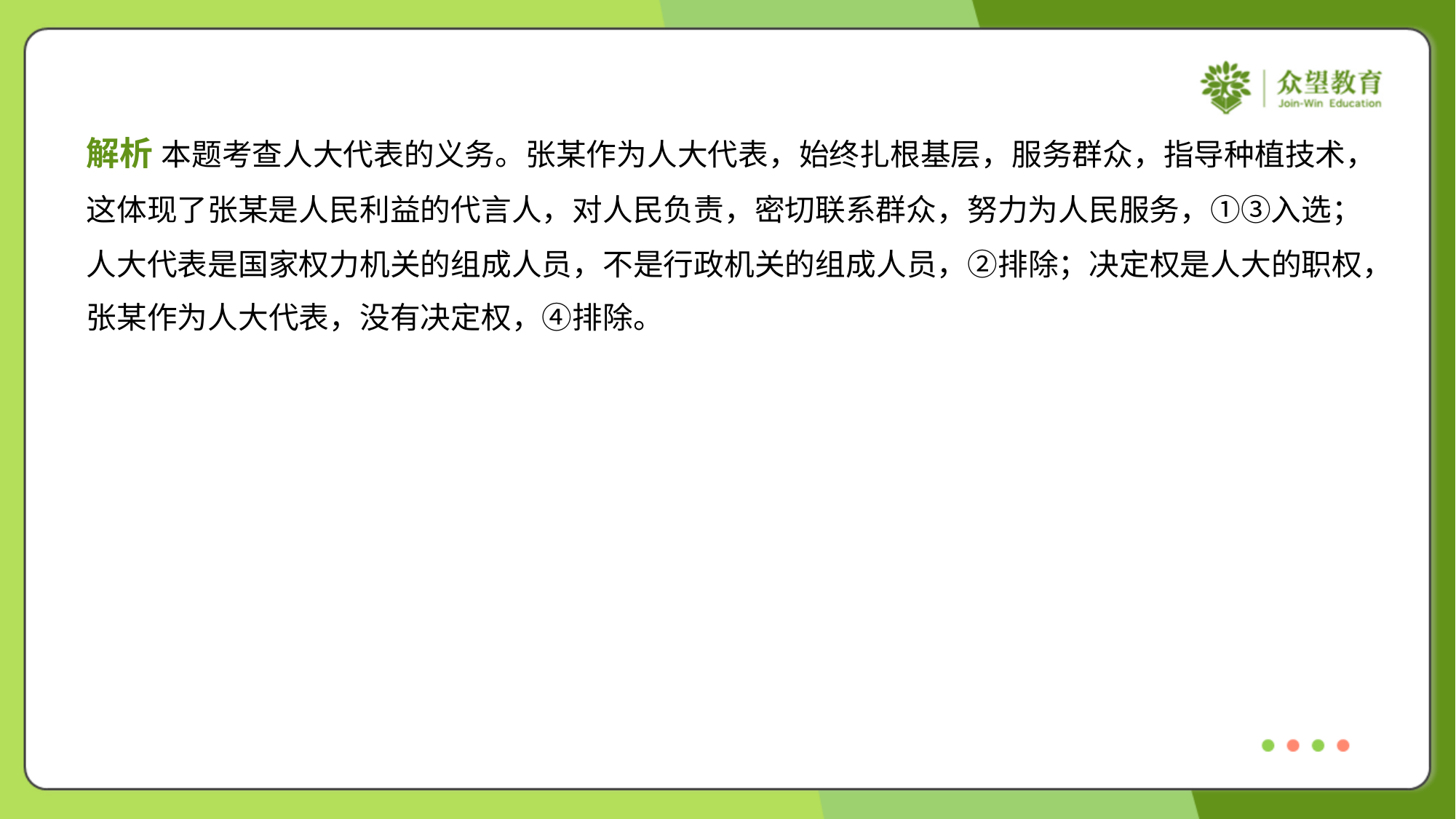

解析 本题考查人大代表的义务。张某作为人大代表，始终扎根基层，服务群众，指导种植技术，
这体现了张某是人民利益的代言人，对人民负责，密切联系群众，努力为人民服务，①③入选；
人大代表是国家权力机关的组成人员，不是行政机关的组成人员，②排除；决定权是人大的职权，
张某作为人大代表，没有决定权，④排除。